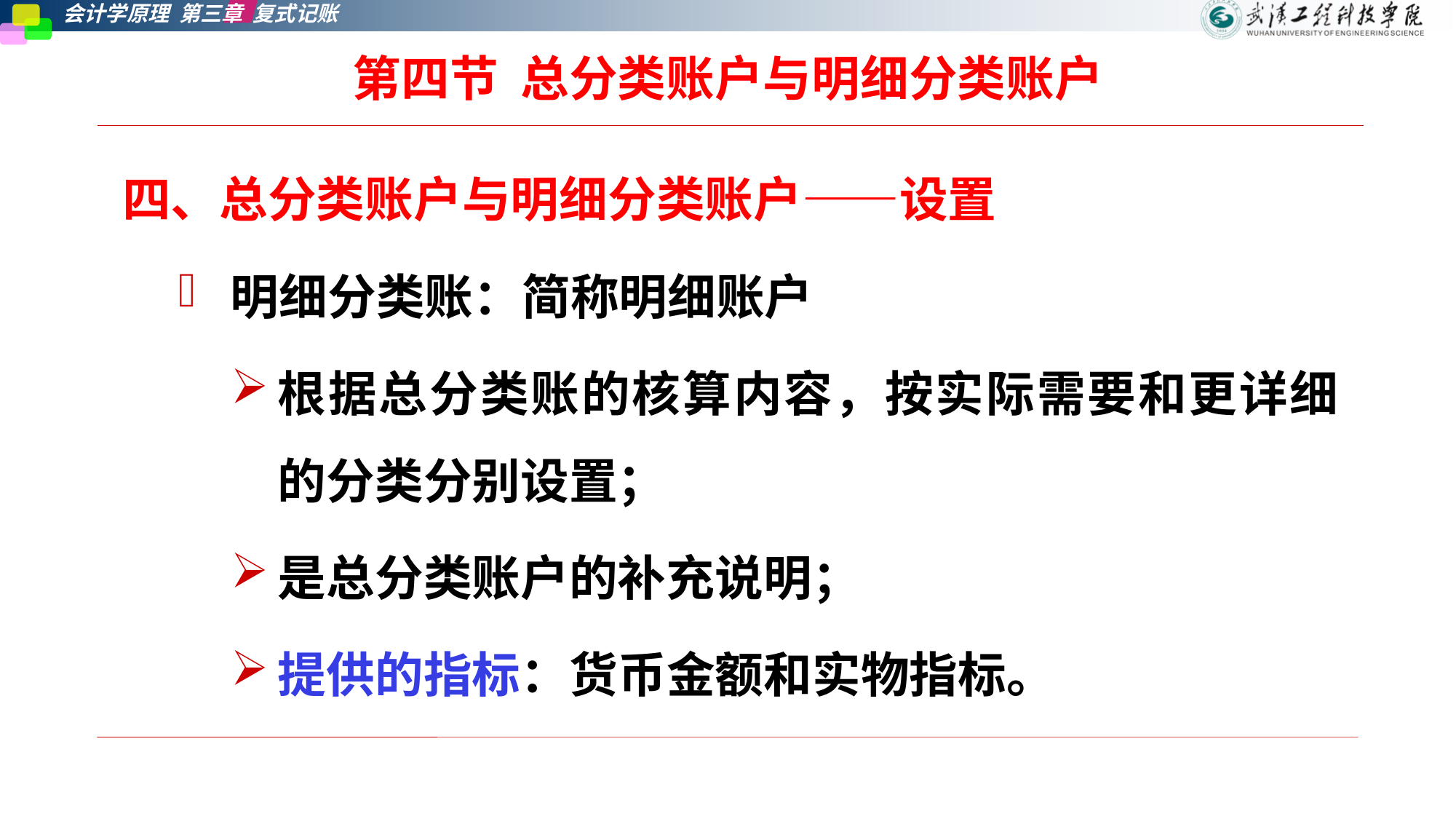

# 第四节  总分类账户与明细分类账户
四、总分类账户与明细分类账户——设置
明细分类账：简称明细账户
根据总分类账的核算内容，按实际需要和更详细的分类分别设置；
是总分类账户的补充说明；
提供的指标：货币金额和实物指标。